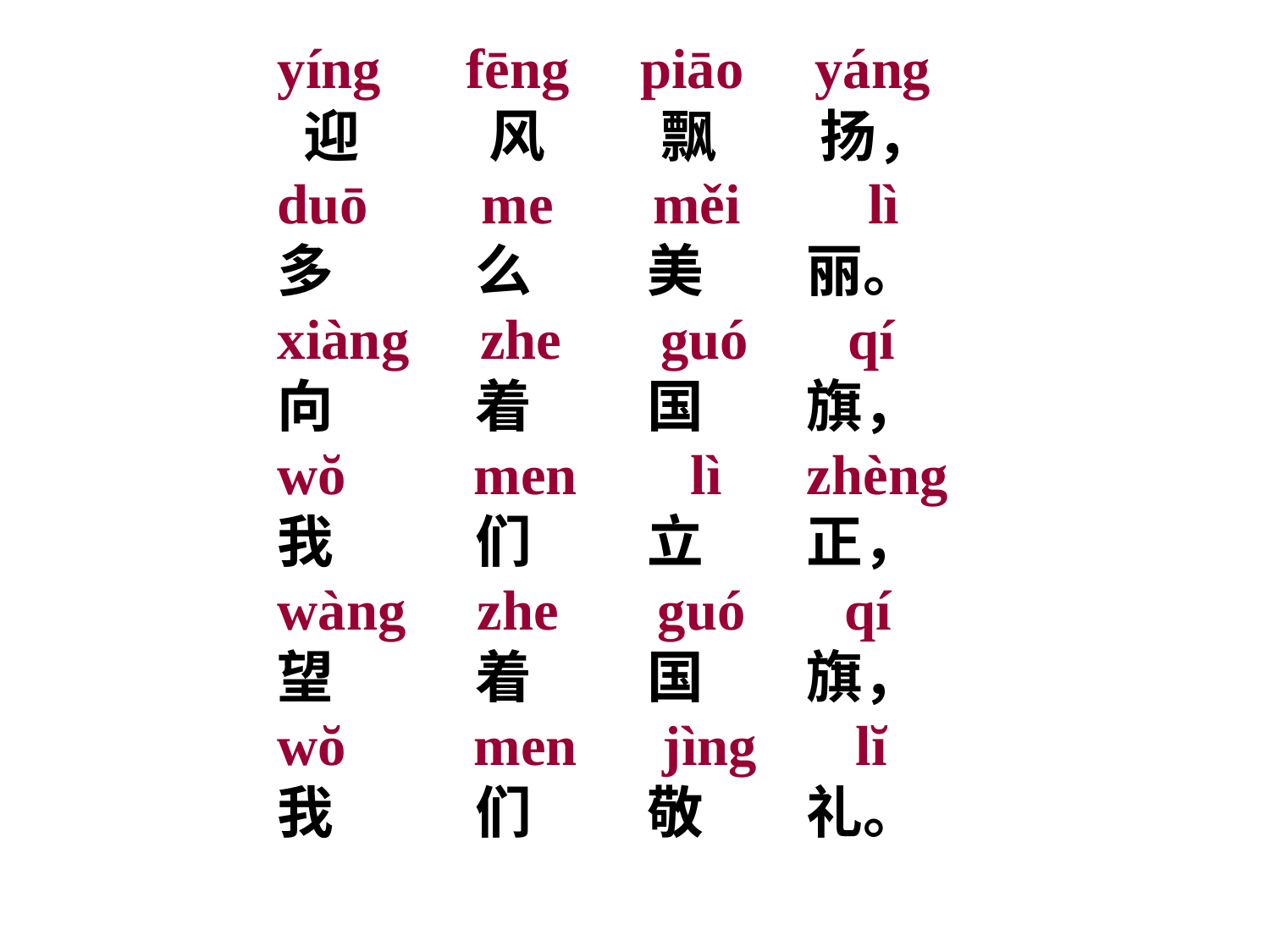

yíng      fēng     piāo     yáng
 迎          风         飘        扬，
duō        me       měi         lì
多           么         美        丽。
xiàng     zhe       guó       qí
向           着         国        旗，
wŏ         men        lì      zhèng
我           们         立        正，
wàng     zhe       guó       qí
望           着         国        旗，
wŏ         men      jìng       lĭ
我           们         敬        礼。